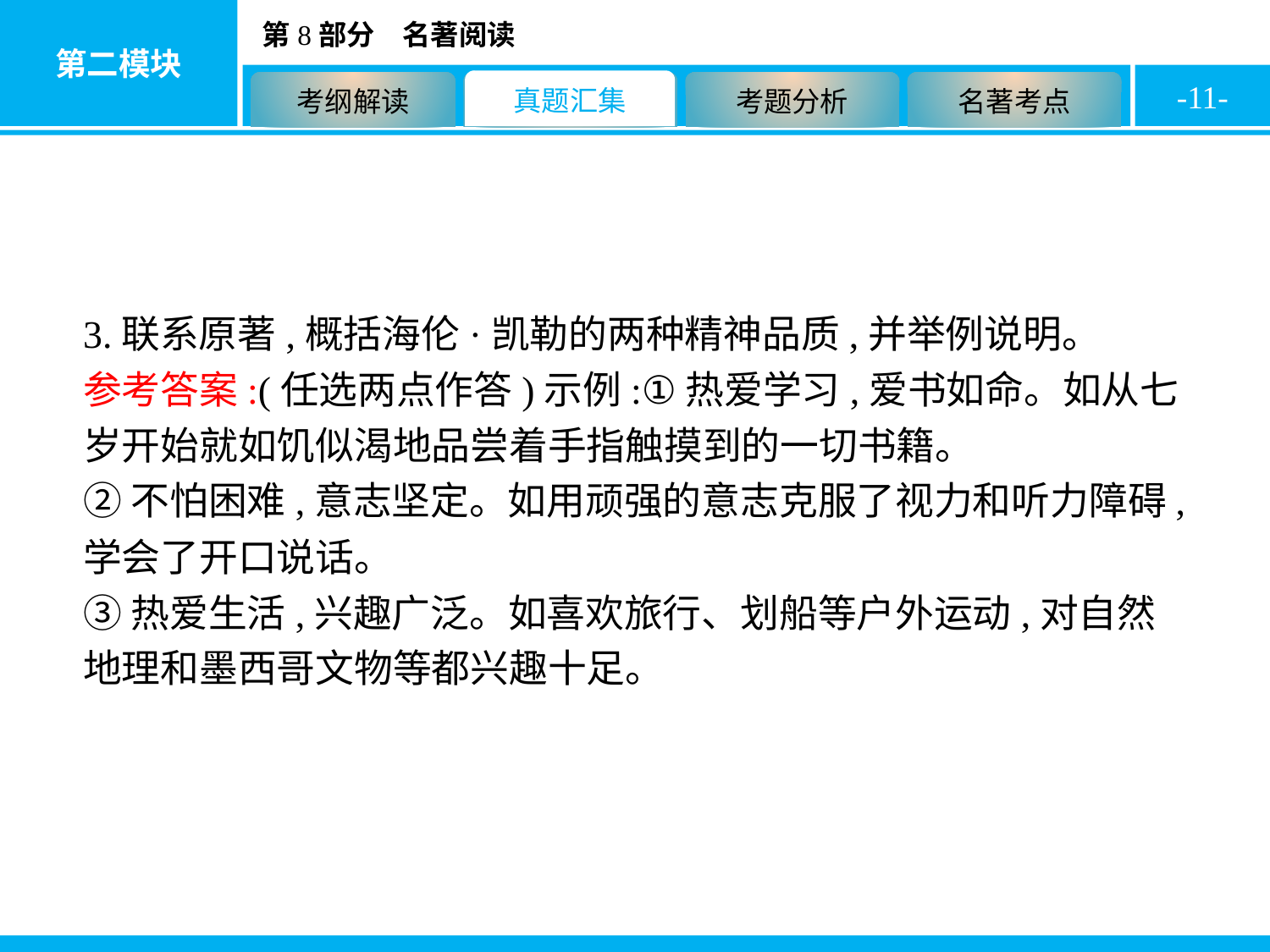

-11-
3.联系原著,概括海伦·凯勒的两种精神品质,并举例说明。
参考答案:(任选两点作答)示例:①热爱学习,爱书如命。如从七岁开始就如饥似渴地品尝着手指触摸到的一切书籍。
②不怕困难,意志坚定。如用顽强的意志克服了视力和听力障碍,学会了开口说话。
③热爱生活,兴趣广泛。如喜欢旅行、划船等户外运动,对自然地理和墨西哥文物等都兴趣十足。